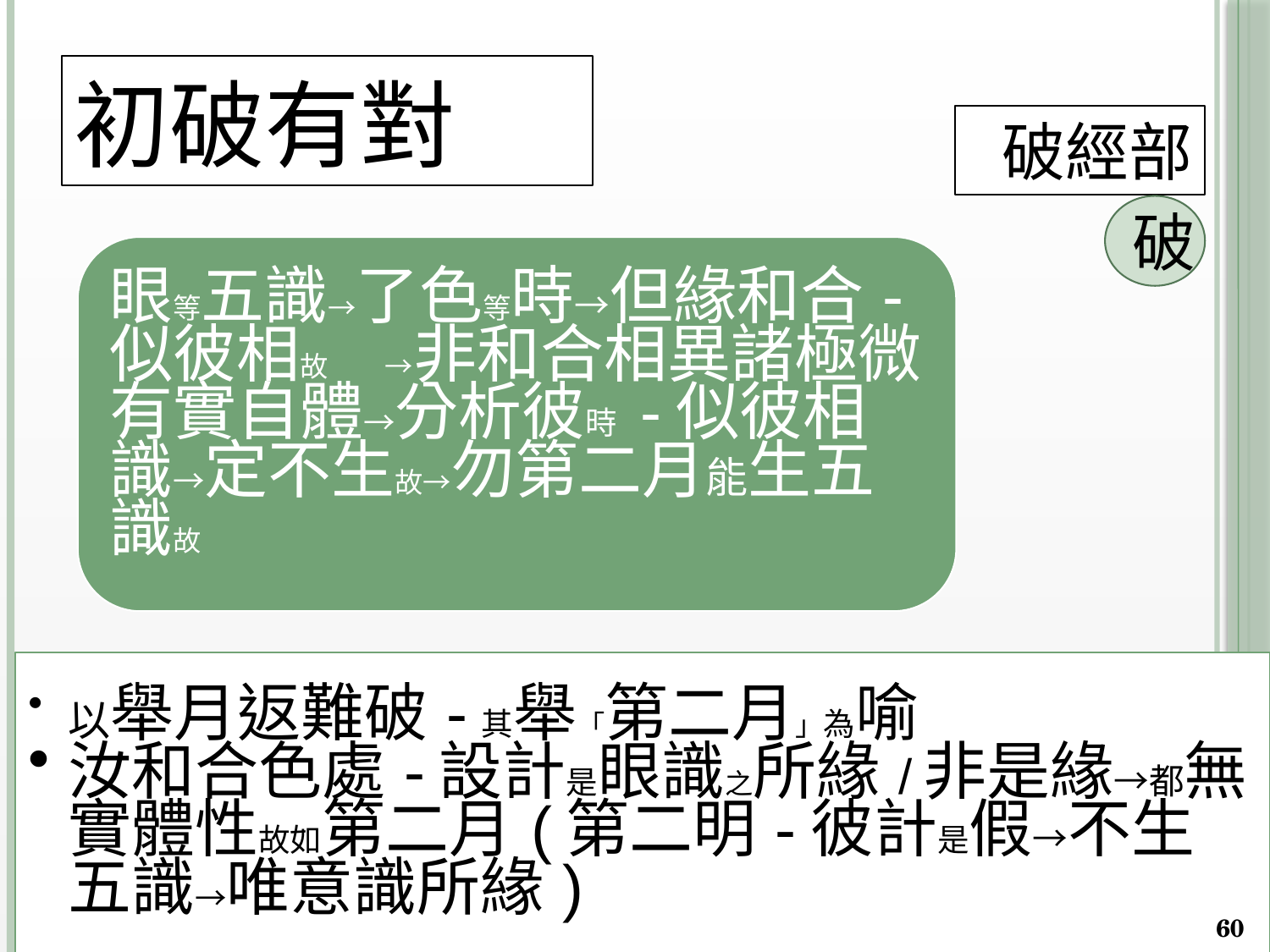

# 初破有對
破經部
眼等五識→了色等時→但緣和合-似彼相故         →非和合相異諸極微有實自體→分析彼時  -似彼相識→定不生故→勿第二月能生五識故
以舉月返難破-其舉「第二月」為喻
汝和合色處-設計是眼識之所緣/非是緣→都無實體性故如第二月(第二明-彼計是假→不生五識→唯意識所緣)
破
60
2014/10/15